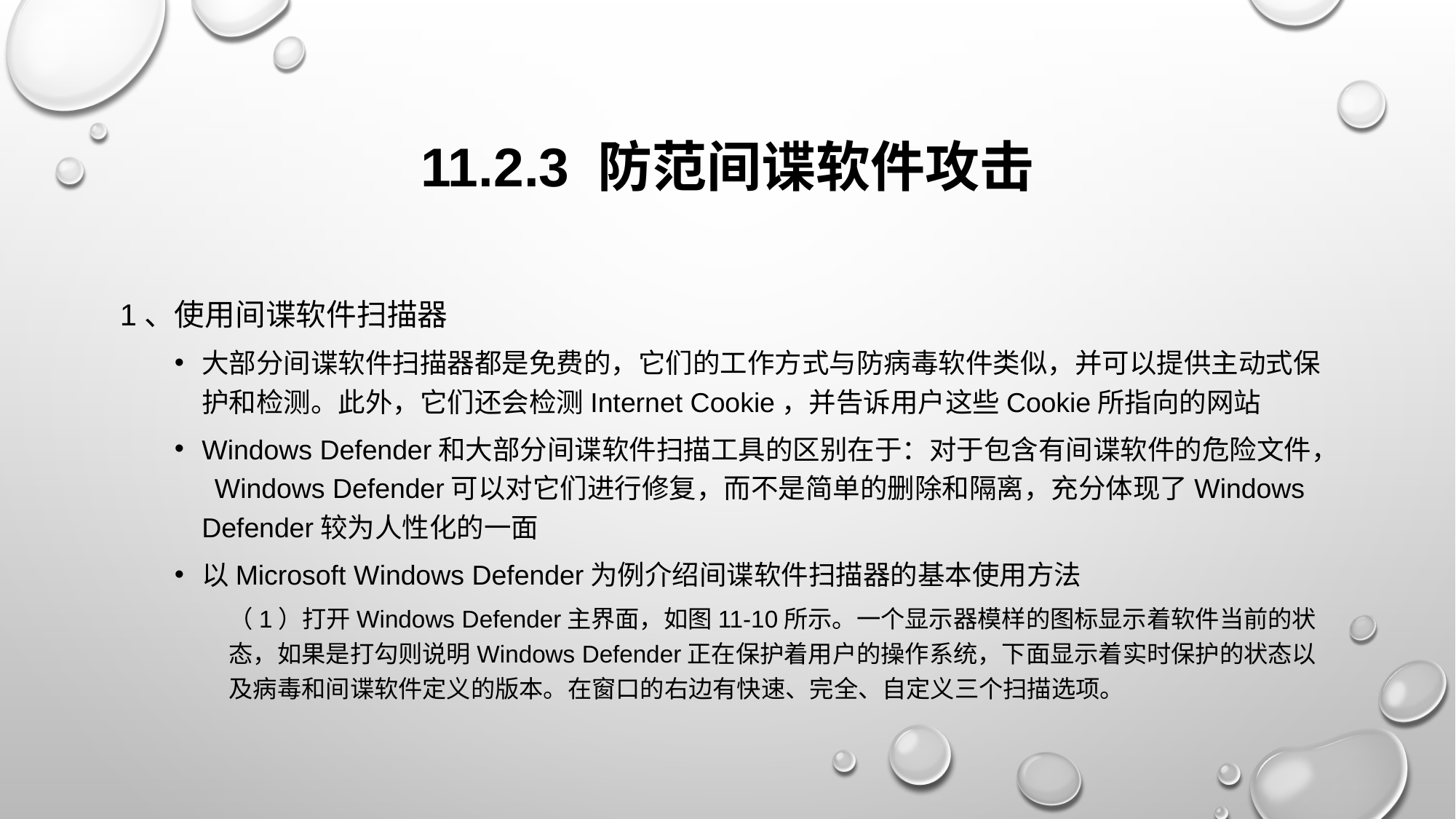

# 11.2.3 防范间谍软件攻击
1、使用间谍软件扫描器
大部分间谍软件扫描器都是免费的，它们的工作方式与防病毒软件类似，并可以提供主动式保护和检测。此外，它们还会检测Internet Cookie，并告诉用户这些Cookie所指向的网站
Windows Defender和大部分间谍软件扫描工具的区别在于：对于包含有间谍软件的危险文件， Windows Defender可以对它们进行修复，而不是简单的删除和隔离，充分体现了Windows Defender较为人性化的一面
以Microsoft Windows Defender为例介绍间谍软件扫描器的基本使用方法
（1）打开Windows Defender主界面，如图11-10所示。一个显示器模样的图标显示着软件当前的状态，如果是打勾则说明Windows Defender正在保护着用户的操作系统，下面显示着实时保护的状态以及病毒和间谍软件定义的版本。在窗口的右边有快速、完全、自定义三个扫描选项。